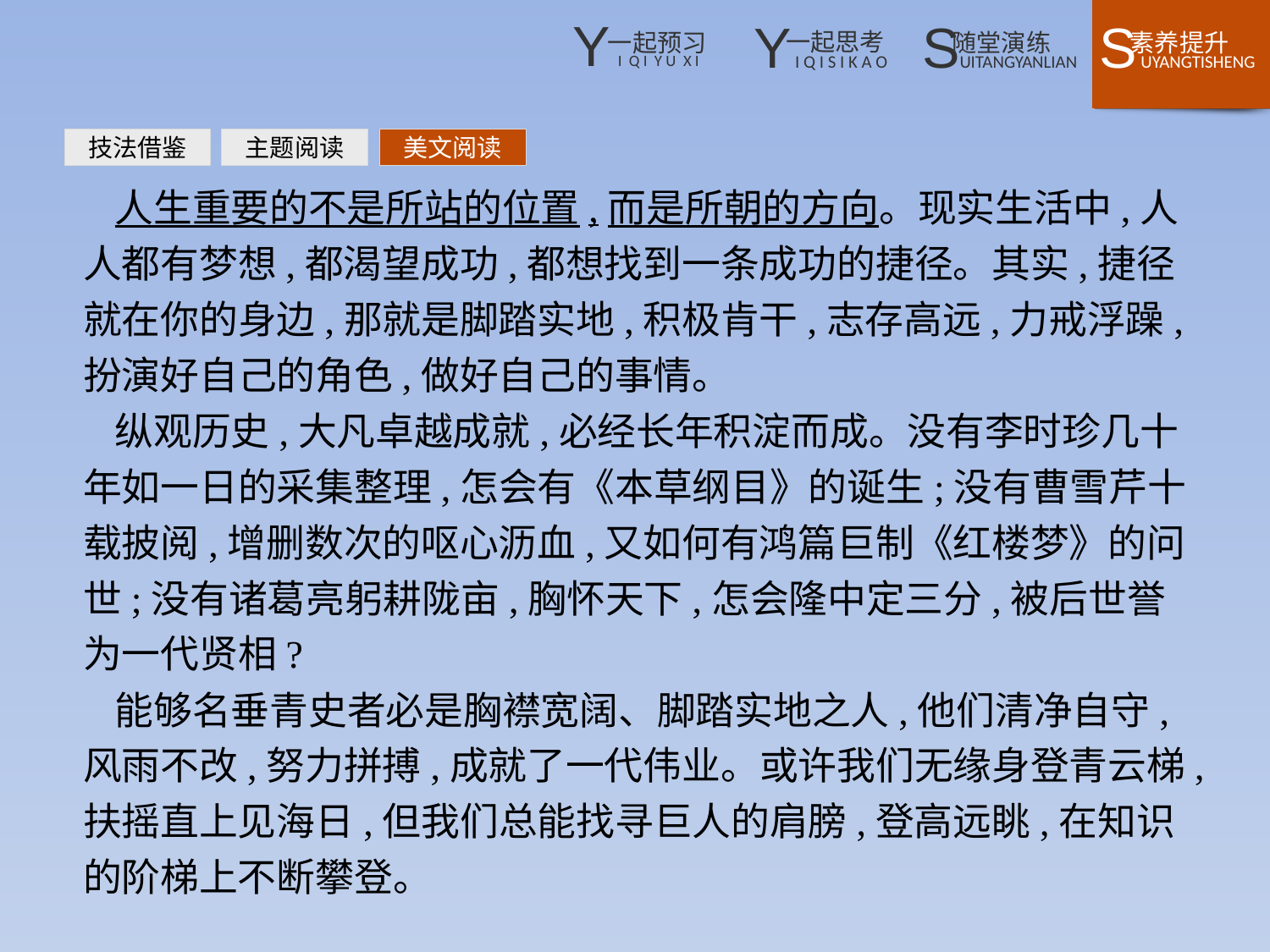

技法借鉴
主题阅读
美文阅读
人生重要的不是所站的位置,而是所朝的方向。现实生活中,人人都有梦想,都渴望成功,都想找到一条成功的捷径。其实,捷径就在你的身边,那就是脚踏实地,积极肯干,志存高远,力戒浮躁,扮演好自己的角色,做好自己的事情。
纵观历史,大凡卓越成就,必经长年积淀而成。没有李时珍几十年如一日的采集整理,怎会有《本草纲目》的诞生;没有曹雪芹十载披阅,增删数次的呕心沥血,又如何有鸿篇巨制《红楼梦》的问世;没有诸葛亮躬耕陇亩,胸怀天下,怎会隆中定三分,被后世誉为一代贤相?
能够名垂青史者必是胸襟宽阔、脚踏实地之人,他们清净自守,风雨不改,努力拼搏,成就了一代伟业。或许我们无缘身登青云梯,扶摇直上见海日,但我们总能找寻巨人的肩膀,登高远眺,在知识的阶梯上不断攀登。